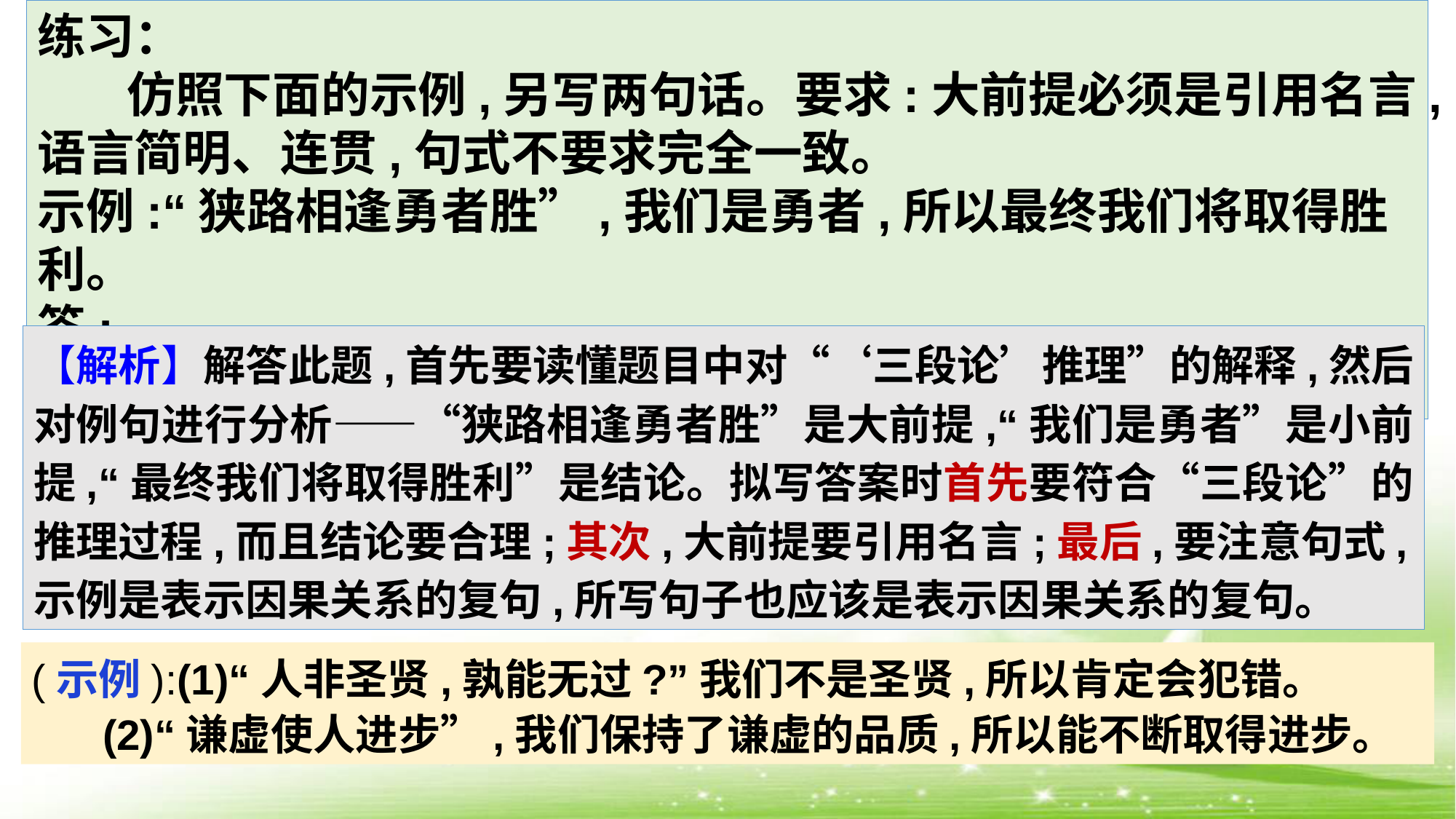

练习：
       仿照下面的示例,另写两句话。要求:大前提必须是引用名言,语言简明、连贯,句式不要求完全一致。
示例:“狭路相逢勇者胜”,我们是勇者,所以最终我们将取得胜利。
答:___________________________________________________
【解析】解答此题,首先要读懂题目中对“‘三段论’推理”的解释,然后对例句进行分析——“狭路相逢勇者胜”是大前提,“我们是勇者”是小前提,“最终我们将取得胜利”是结论。拟写答案时首先要符合“三段论”的推理过程,而且结论要合理;其次,大前提要引用名言;最后,要注意句式,示例是表示因果关系的复句,所写句子也应该是表示因果关系的复句。
(示例):(1)“人非圣贤,孰能无过?”我们不是圣贤,所以肯定会犯错。
      (2)“谦虚使人进步”,我们保持了谦虚的品质,所以能不断取得进步。